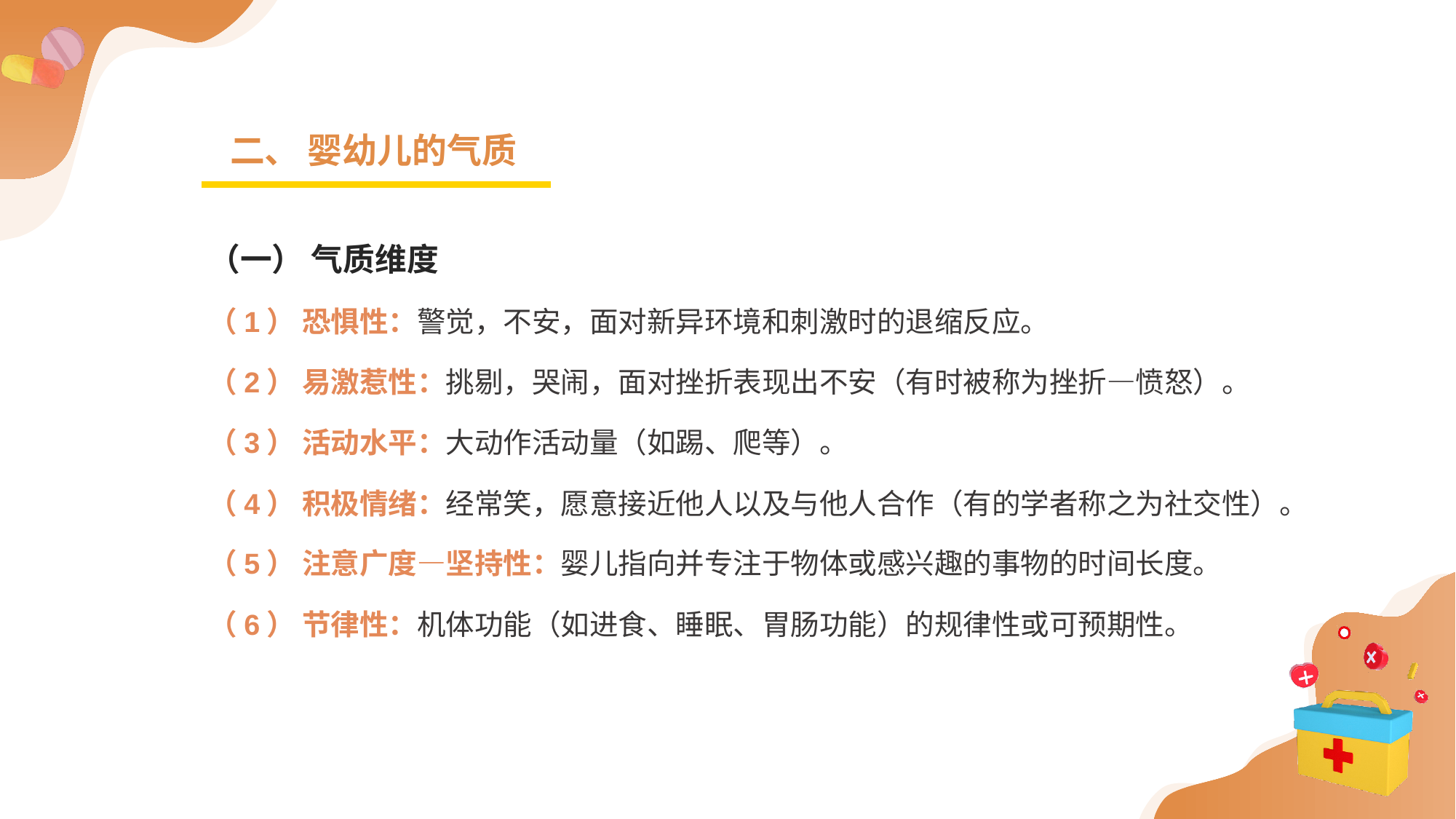

二、 婴幼儿的气质
（一） 气质维度
（1） 恐惧性：警觉，不安，面对新异环境和刺激时的退缩反应。
（2） 易激惹性：挑剔，哭闹，面对挫折表现出不安（有时被称为挫折—愤怒）。
（3） 活动水平：大动作活动量（如踢、爬等）。
（4） 积极情绪：经常笑，愿意接近他人以及与他人合作（有的学者称之为社交性）。
（5） 注意广度—坚持性：婴儿指向并专注于物体或感兴趣的事物的时间长度。
（6） 节律性：机体功能（如进食、睡眠、胃肠功能）的规律性或可预期性。